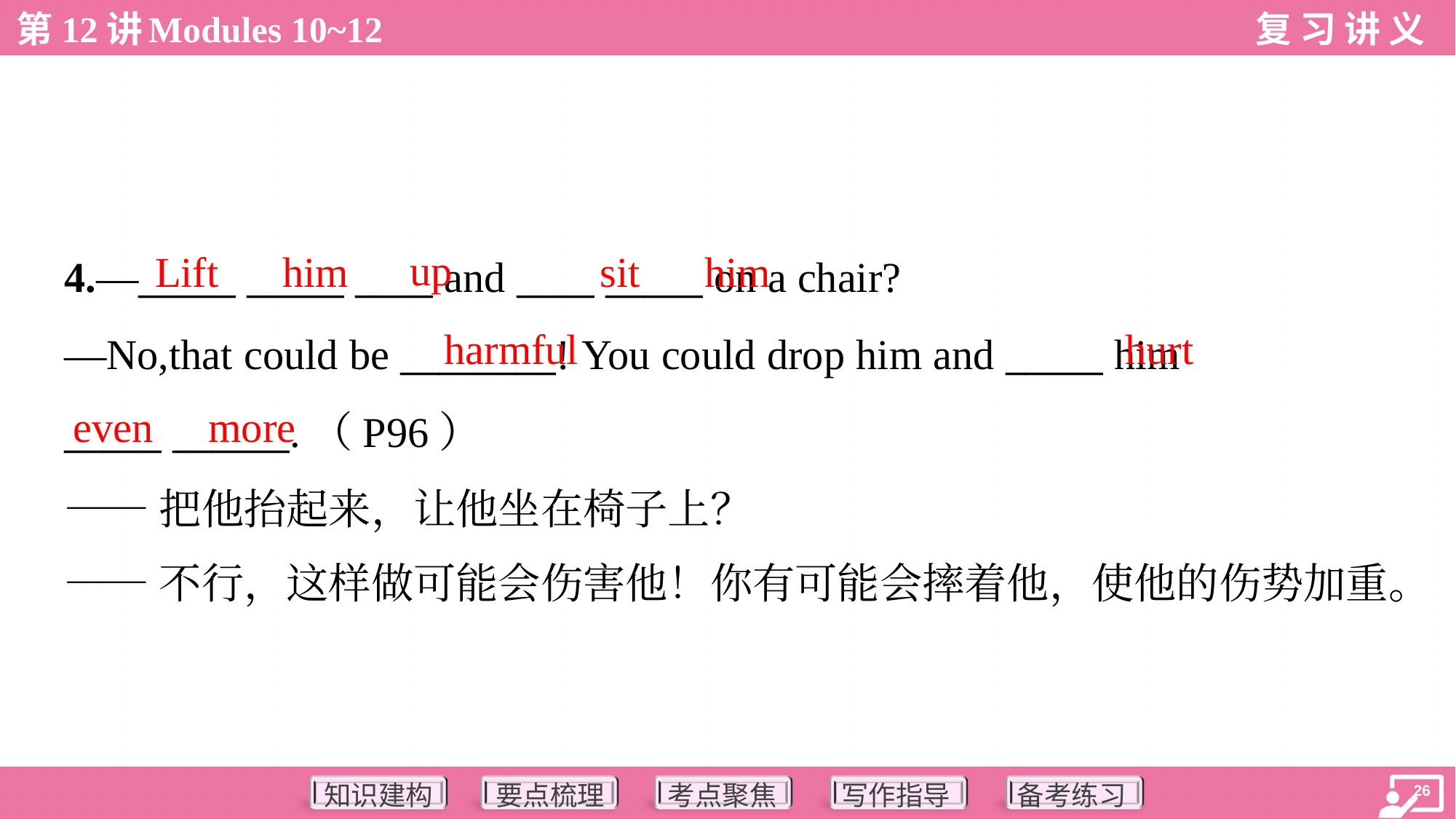

up
Lift
him
sit
him
4.—_____ _____ ____ and ____ _____ on a chair?
—No,that could be ________! You could drop him and _____ him
_____ ______.（P96）
——把他抬起来，让他坐在椅子上？
——不行，这样做可能会伤害他！你有可能会摔着他，使他的伤势加重。
harmful
hurt
even
more